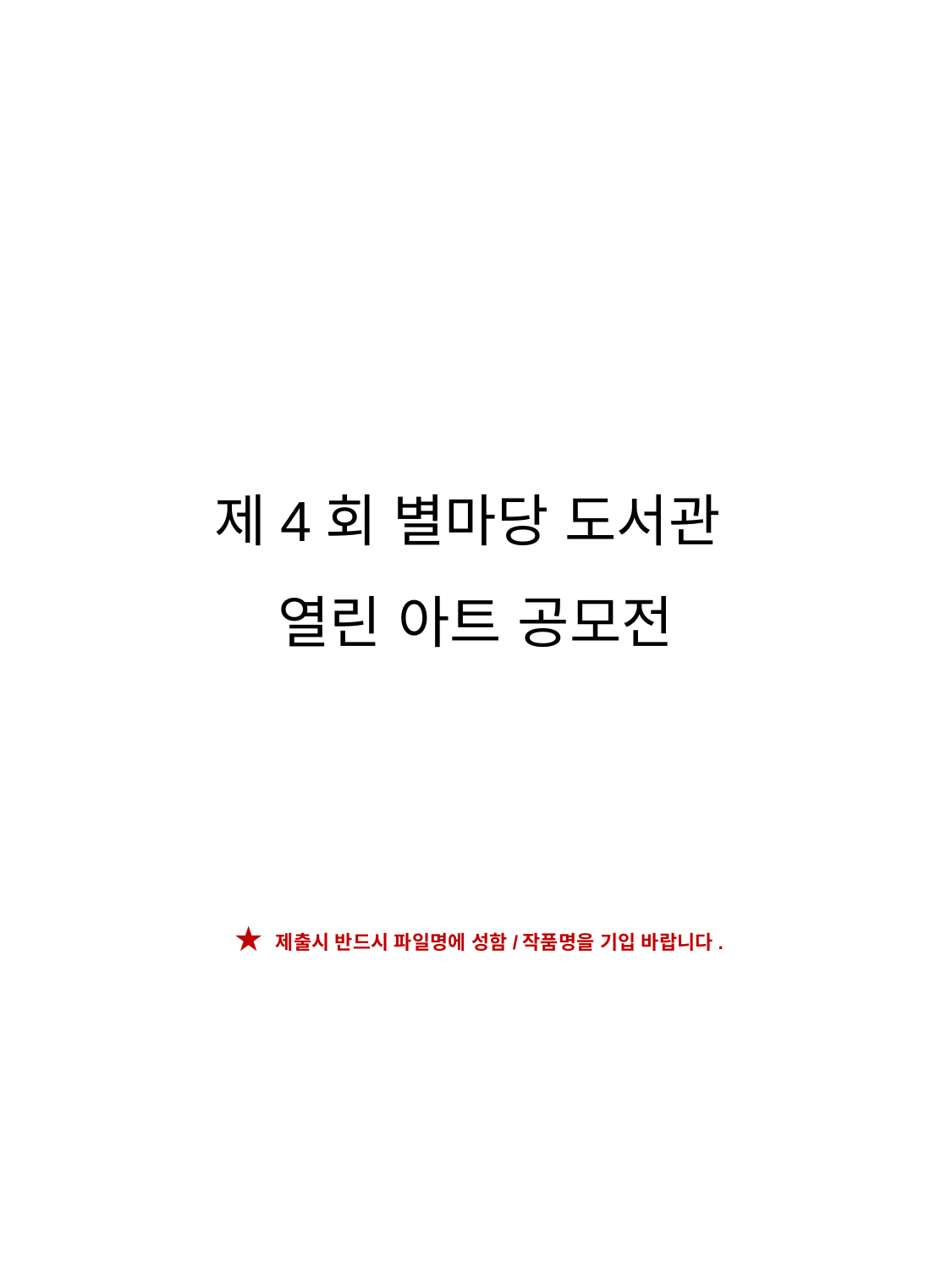

제4회 별마당 도서관
열린 아트 공모전
 ★ 제출시 반드시 파일명에 성함/작품명을 기입 바랍니다.